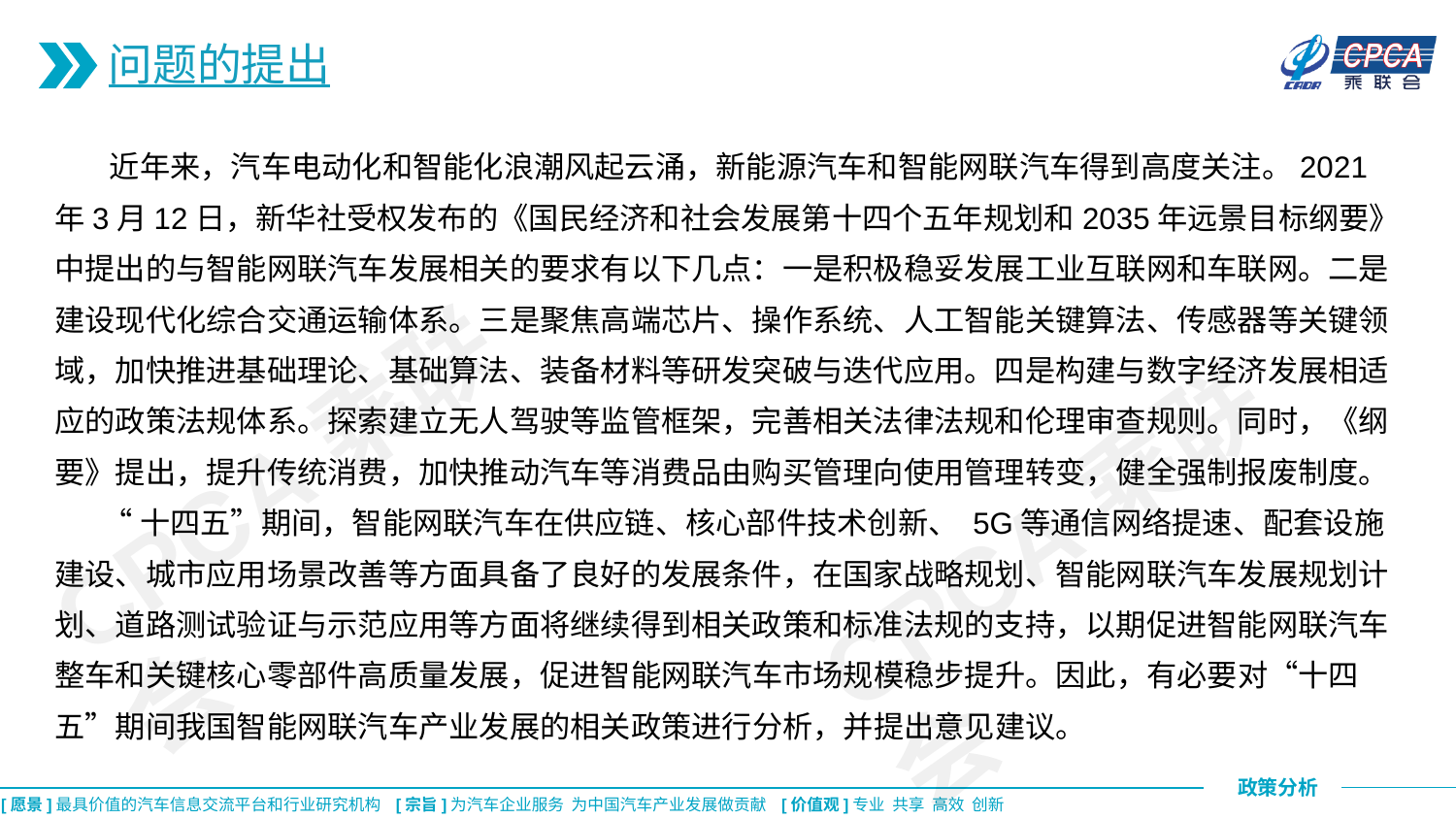

问题的提出
       近年来，汽车电动化和智能化浪潮风起云涌，新能源汽车和智能网联汽车得到高度关注。2021年3月12日，新华社受权发布的《国民经济和社会发展第十四个五年规划和2035年远景目标纲要》中提出的与智能网联汽车发展相关的要求有以下几点：一是积极稳妥发展工业互联网和车联网。二是建设现代化综合交通运输体系。三是聚焦高端芯片、操作系统、人工智能关键算法、传感器等关键领域，加快推进基础理论、基础算法、装备材料等研发突破与迭代应用。四是构建与数字经济发展相适应的政策法规体系。探索建立无人驾驶等监管框架，完善相关法律法规和伦理审查规则。同时，《纲要》提出，提升传统消费，加快推动汽车等消费品由购买管理向使用管理转变，健全强制报废制度。
       “十四五”期间，智能网联汽车在供应链、核心部件技术创新、 5G等通信网络提速、配套设施建设、城市应用场景改善等方面具备了良好的发展条件，在国家战略规划、智能网联汽车发展规划计划、道路测试验证与示范应用等方面将继续得到相关政策和标准法规的支持，以期促进智能网联汽车整车和关键核心零部件高质量发展，促进智能网联汽车市场规模稳步提升。因此，有必要对“十四五”期间我国智能网联汽车产业发展的相关政策进行分析，并提出意见建议。
CPCA乘联会
CPCA乘联会